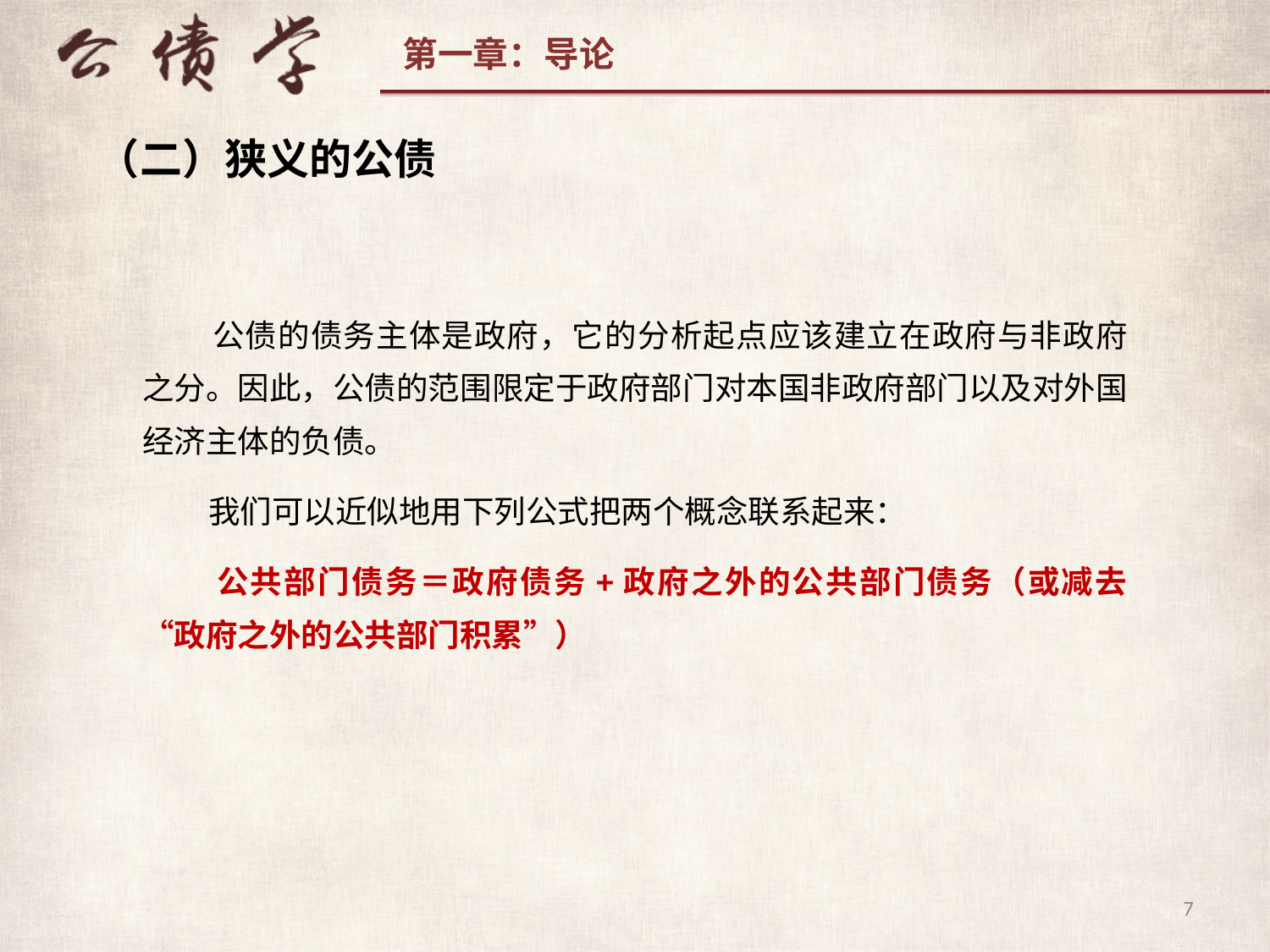

（二）狭义的公债
   公债的债务主体是政府，它的分析起点应该建立在政府与非政府之分。因此，公债的范围限定于政府部门对本国非政府部门以及对外国经济主体的负债。
   我们可以近似地用下列公式把两个概念联系起来：
   公共部门债务＝政府债务+政府之外的公共部门债务（或减去“政府之外的公共部门积累”）
7